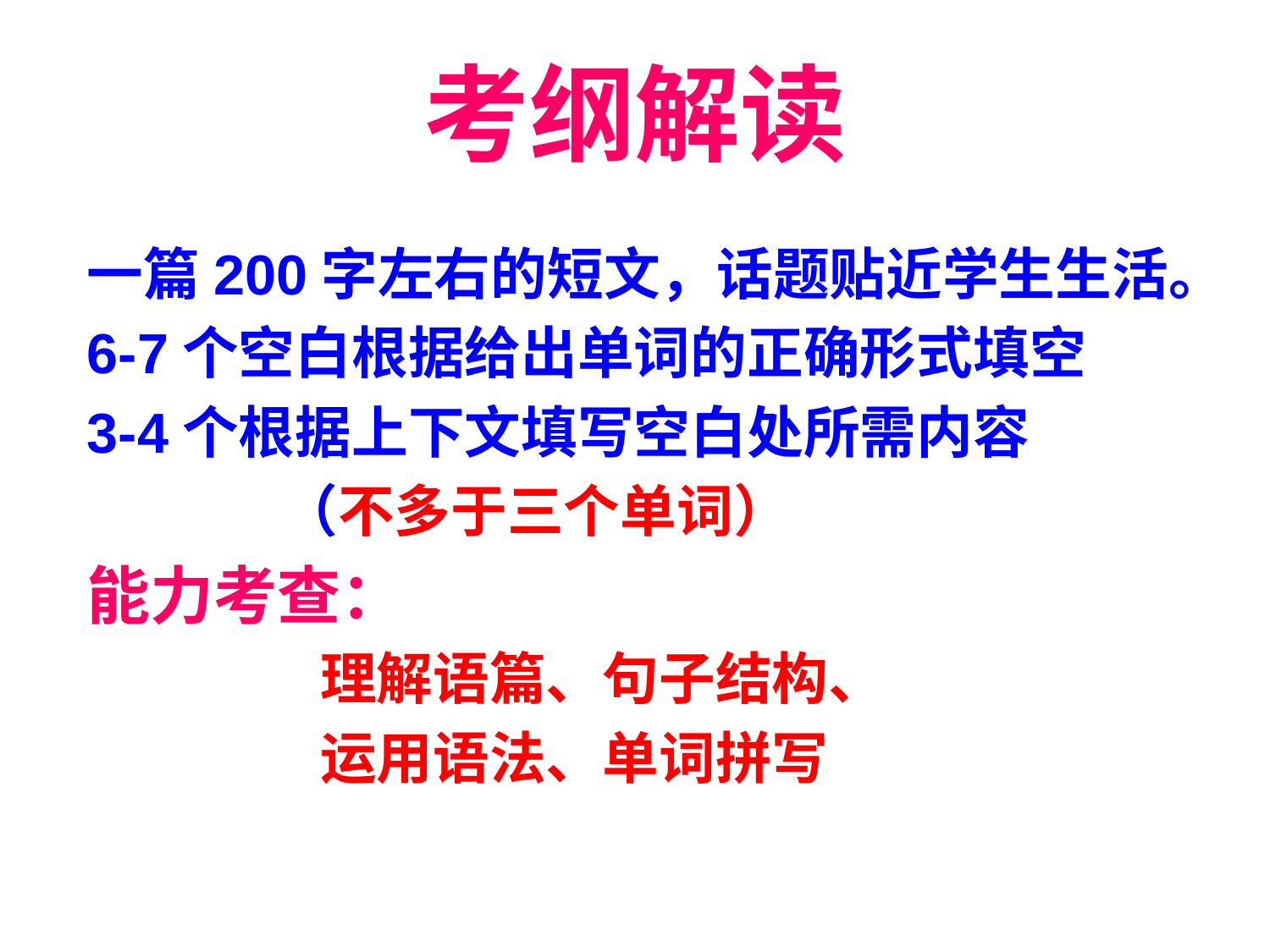

# 考纲解读
一篇200字左右的短文，话题贴近学生生活。
6-7个空白根据给出单词的正确形式填空
3-4个根据上下文填写空白处所需内容
              （不多于三个单词）
能力考查：
                 理解语篇、句子结构、
                 运用语法、单词拼写